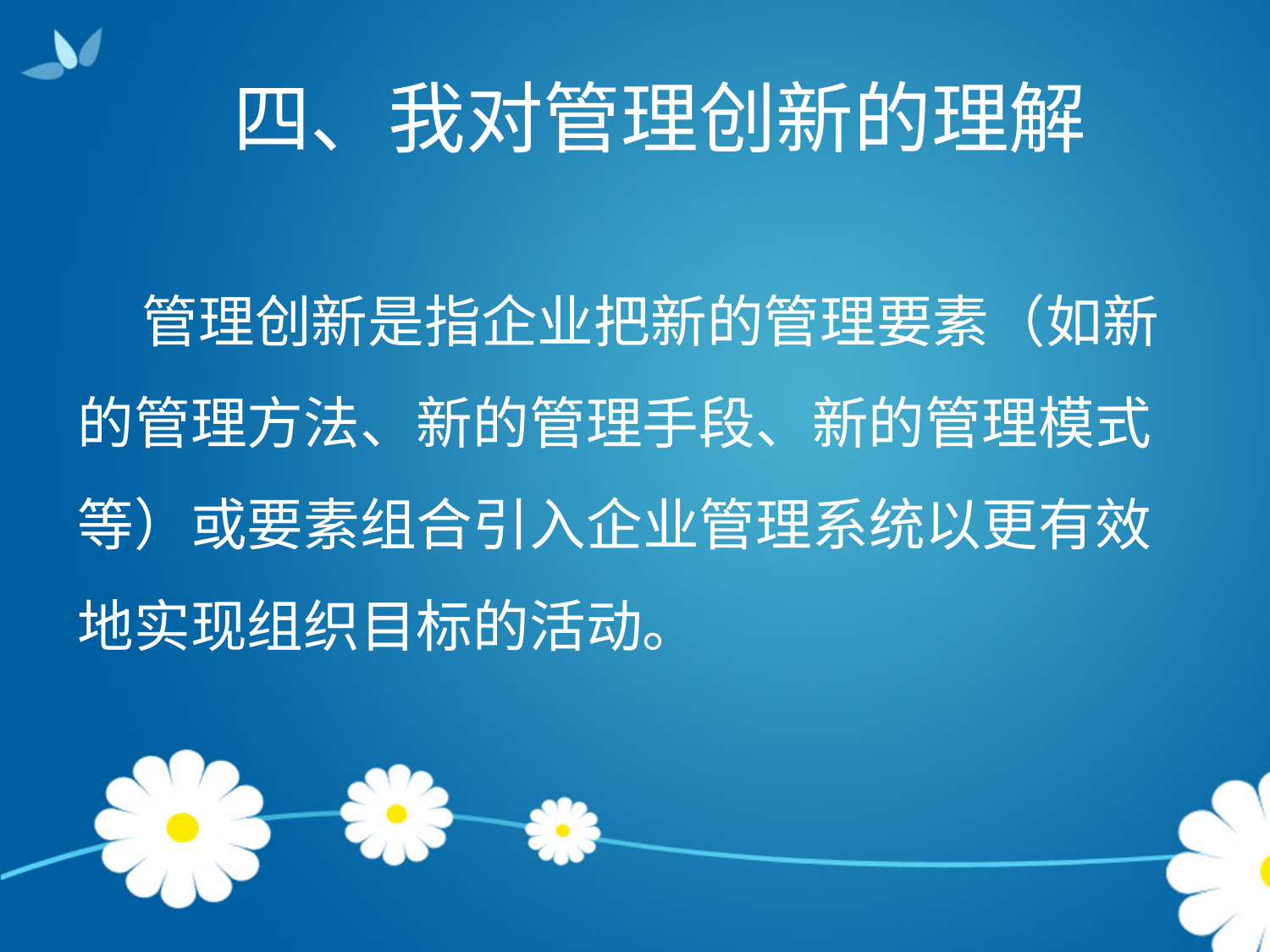

# 四、我对管理创新的理解
    管理创新是指企业把新的管理要素（如新的管理方法、新的管理手段、新的管理模式等）或要素组合引入企业管理系统以更有效地实现组织目标的活动。